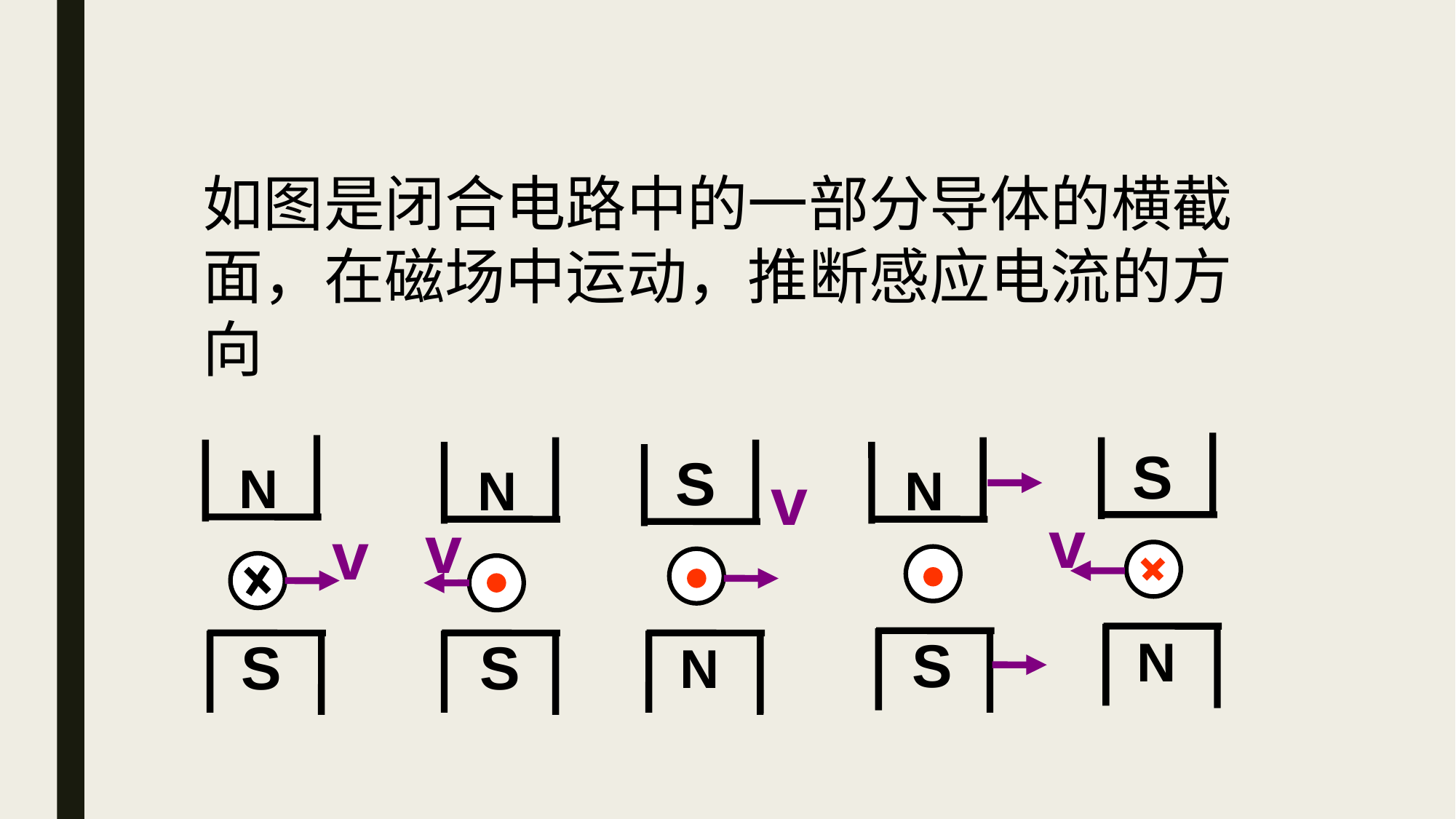

如图是闭合电路中的一部分导体的横截面，在磁场中运动，推断感应电流的方向

S
v

N

N
v

S

N
v

S

N

S

S

N

v